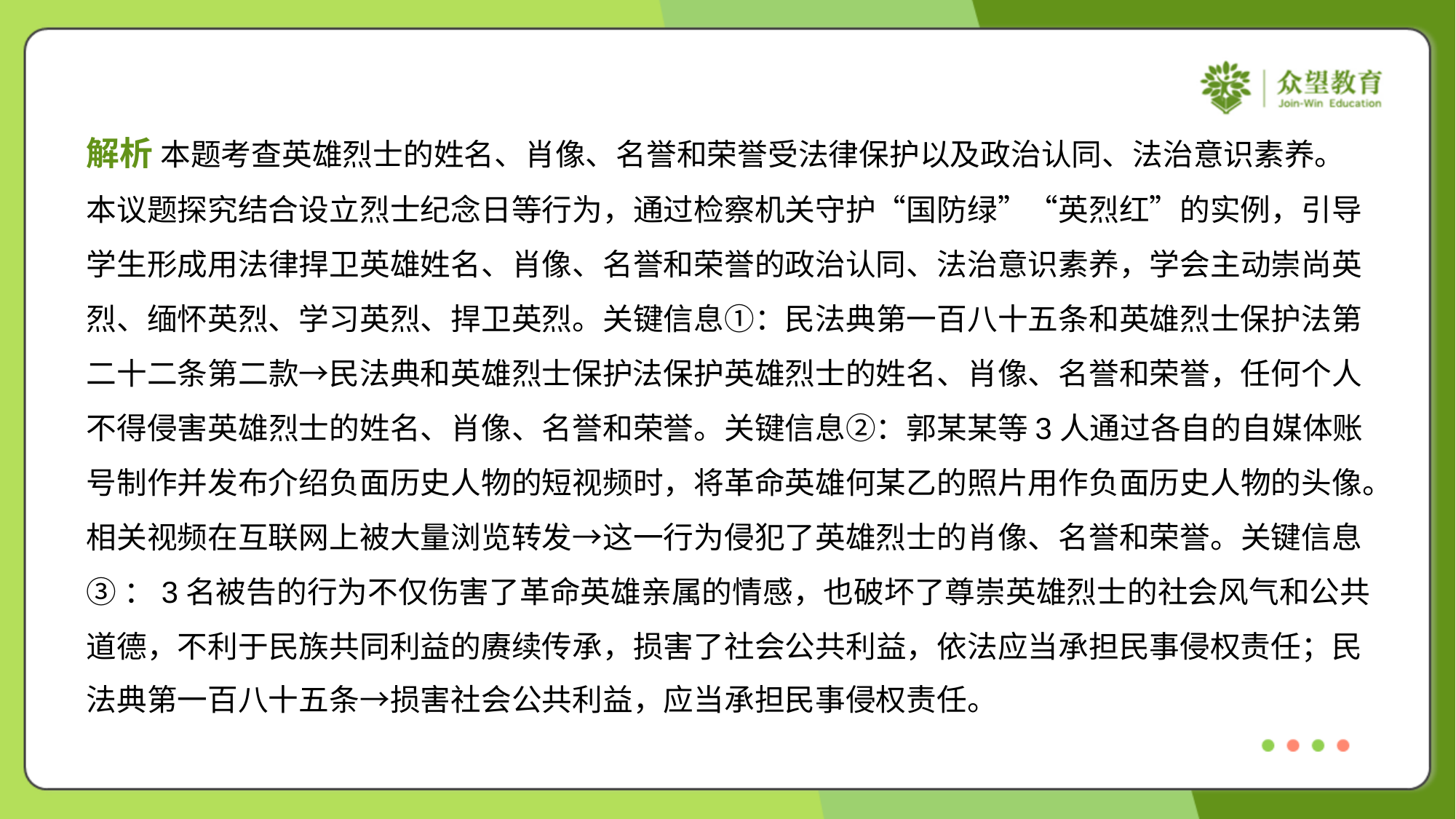

解析 本题考查英雄烈士的姓名、肖像、名誉和荣誉受法律保护以及政治认同、法治意识素养。
本议题探究结合设立烈士纪念日等行为，通过检察机关守护“国防绿”“英烈红”的实例，引导
学生形成用法律捍卫英雄姓名、肖像、名誉和荣誉的政治认同、法治意识素养，学会主动崇尚英
烈、缅怀英烈、学习英烈、捍卫英烈。关键信息①：民法典第一百八十五条和英雄烈士保护法第
二十二条第二款→民法典和英雄烈士保护法保护英雄烈士的姓名、肖像、名誉和荣誉，任何个人
不得侵害英雄烈士的姓名、肖像、名誉和荣誉。关键信息②：郭某某等3人通过各自的自媒体账
号制作并发布介绍负面历史人物的短视频时，将革命英雄何某乙的照片用作负面历史人物的头像。
相关视频在互联网上被大量浏览转发→这一行为侵犯了英雄烈士的肖像、名誉和荣誉。关键信息
③：3名被告的行为不仅伤害了革命英雄亲属的情感，也破坏了尊崇英雄烈士的社会风气和公共
道德，不利于民族共同利益的赓续传承，损害了社会公共利益，依法应当承担民事侵权责任；民
法典第一百八十五条→损害社会公共利益，应当承担民事侵权责任。